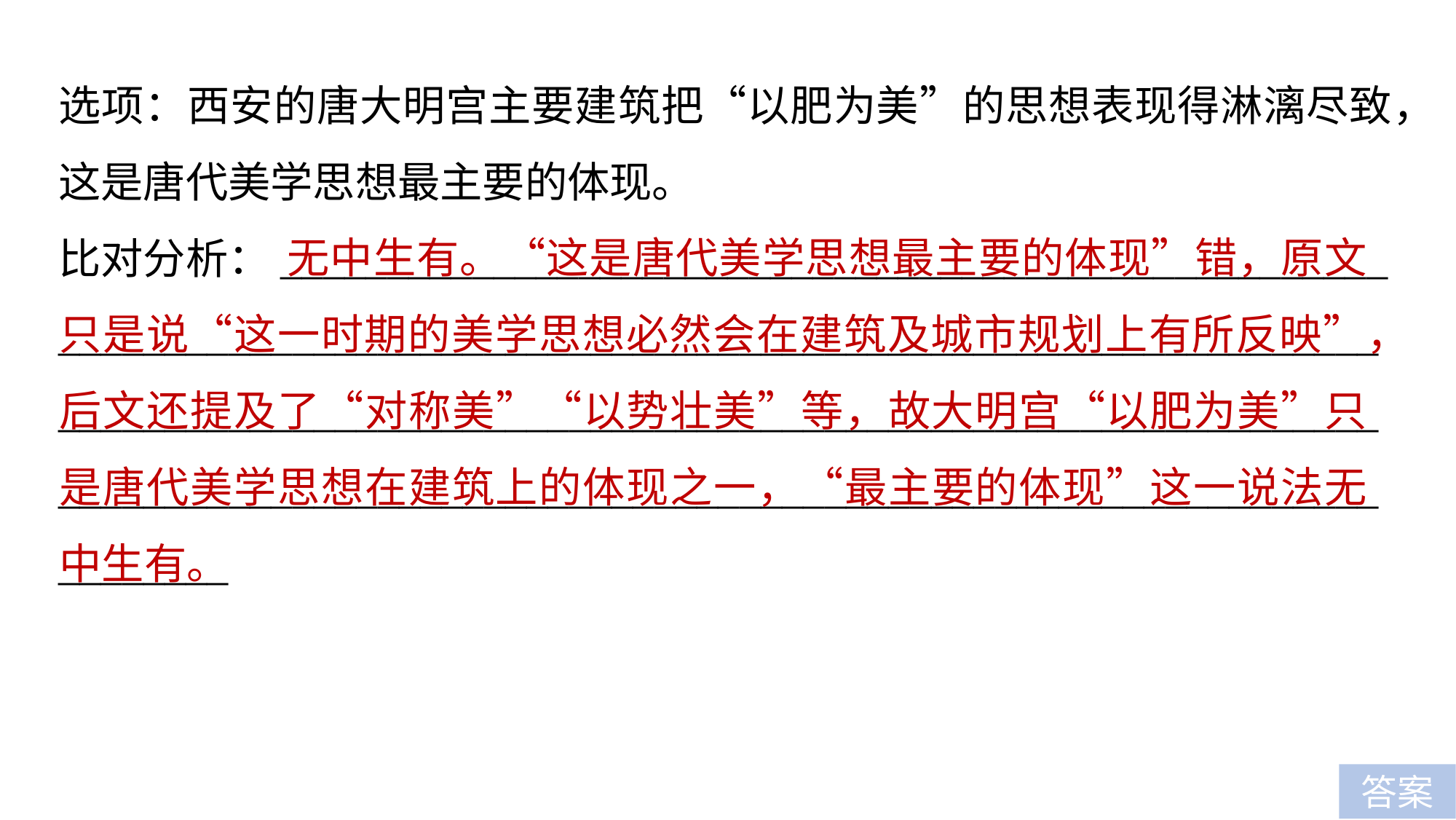

选项：西安的唐大明宫主要建筑把“以肥为美”的思想表现得淋漓尽致，这是唐代美学思想最主要的体现。
比对分析：____________________________________________________
__________________________________________________________________________________________________________________________________________________________________________________________________
                     无中生有。“这是唐代美学思想最主要的体现”错，原文只是说“这一时期的美学思想必然会在建筑及城市规划上有所反映”，后文还提及了“对称美”“以势壮美”等，故大明宫“以肥为美”只是唐代美学思想在建筑上的体现之一，“最主要的体现”这一说法无中生有。
答案